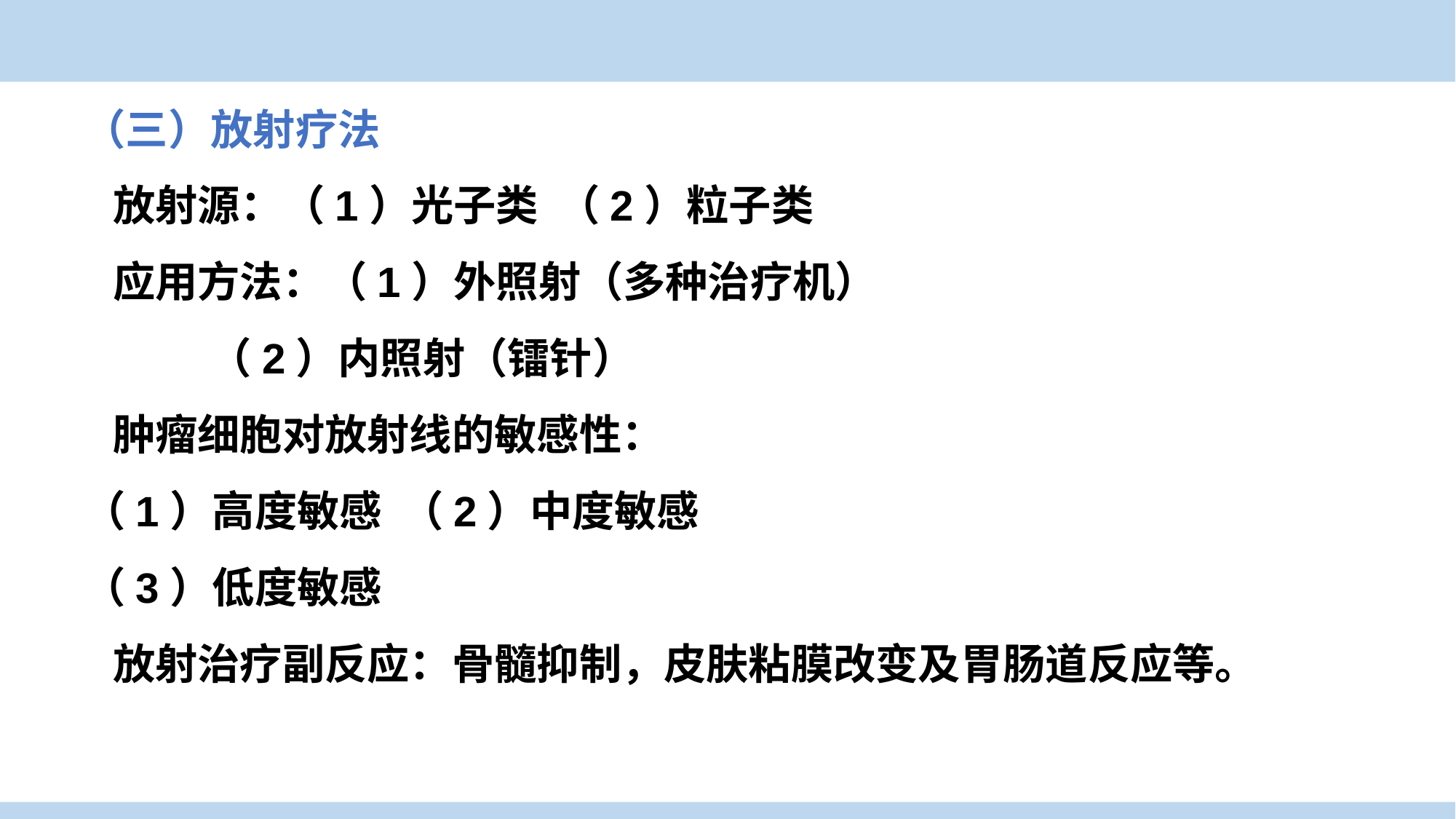

（三）放射疗法
  放射源：（1）光子类  （2）粒子类
  应用方法：（1）外照射（多种治疗机）
            （2）内照射（镭针）
  肿瘤细胞对放射线的敏感性：
（1）高度敏感  （2）中度敏感
（3）低度敏感
  放射治疗副反应：骨髓抑制，皮肤粘膜改变及胃肠道反应等。